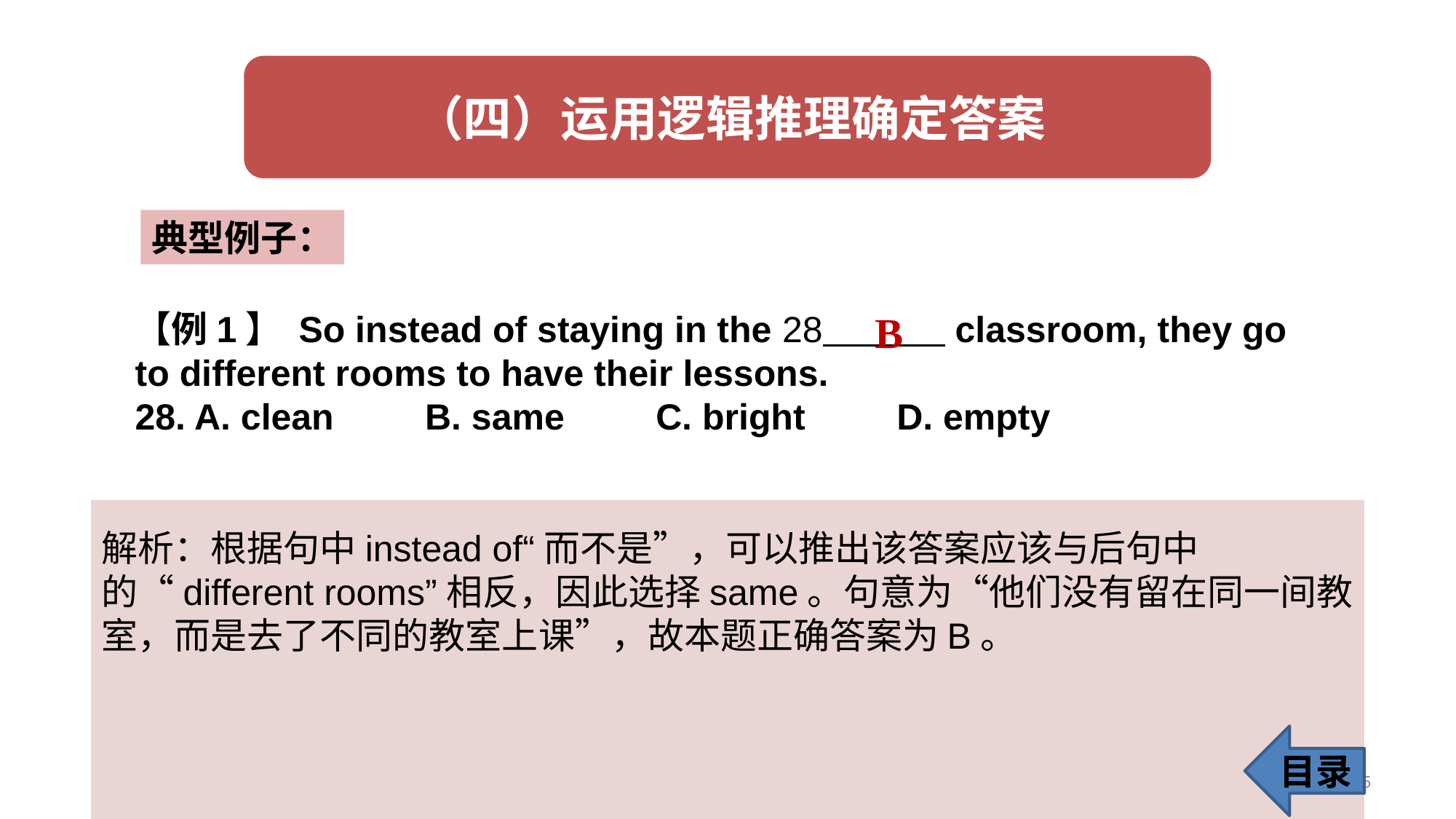

（四）运用逻辑推理确定答案
典型例子：
【例1】 So instead of staying in the 28             classroom, they go to different rooms to have their lessons.
28. A. clean         B. same         C. bright         D. empty
B

解析：根据句中instead of“而不是”，可以推出该答案应该与后句中的“different rooms”相反，因此选择same。句意为“他们没有留在同一间教室，而是去了不同的教室上课”，故本题正确答案为B。
目录
15